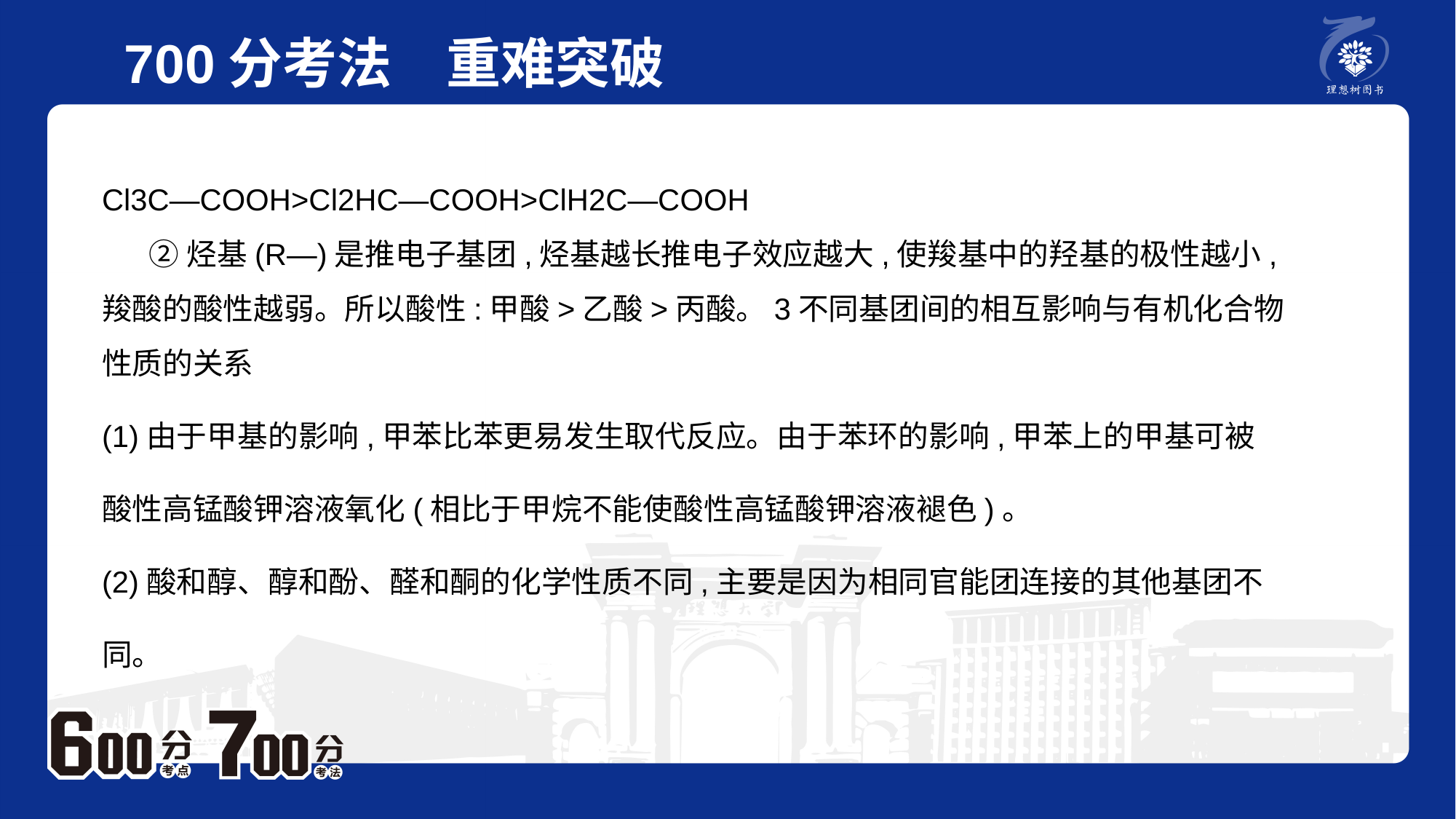

700分考法　重难突破

Cl3C—COOH>Cl2HC—COOH>ClH2C—COOH
       ②烃基(R—)是推电子基团,烃基越长推电子效应越大,使羧基中的羟基的极性越小,羧酸的酸性越弱。所以酸性:甲酸>乙酸>丙酸。3不同基团间的相互影响与有机化合物性质的关系
(1)由于甲基的影响,甲苯比苯更易发生取代反应。由于苯环的影响,甲苯上的甲基可被酸性高锰酸钾溶液氧化(相比于甲烷不能使酸性高锰酸钾溶液褪色)。
(2)酸和醇、醇和酚、醛和酮的化学性质不同,主要是因为相同官能团连接的其他基团不同。